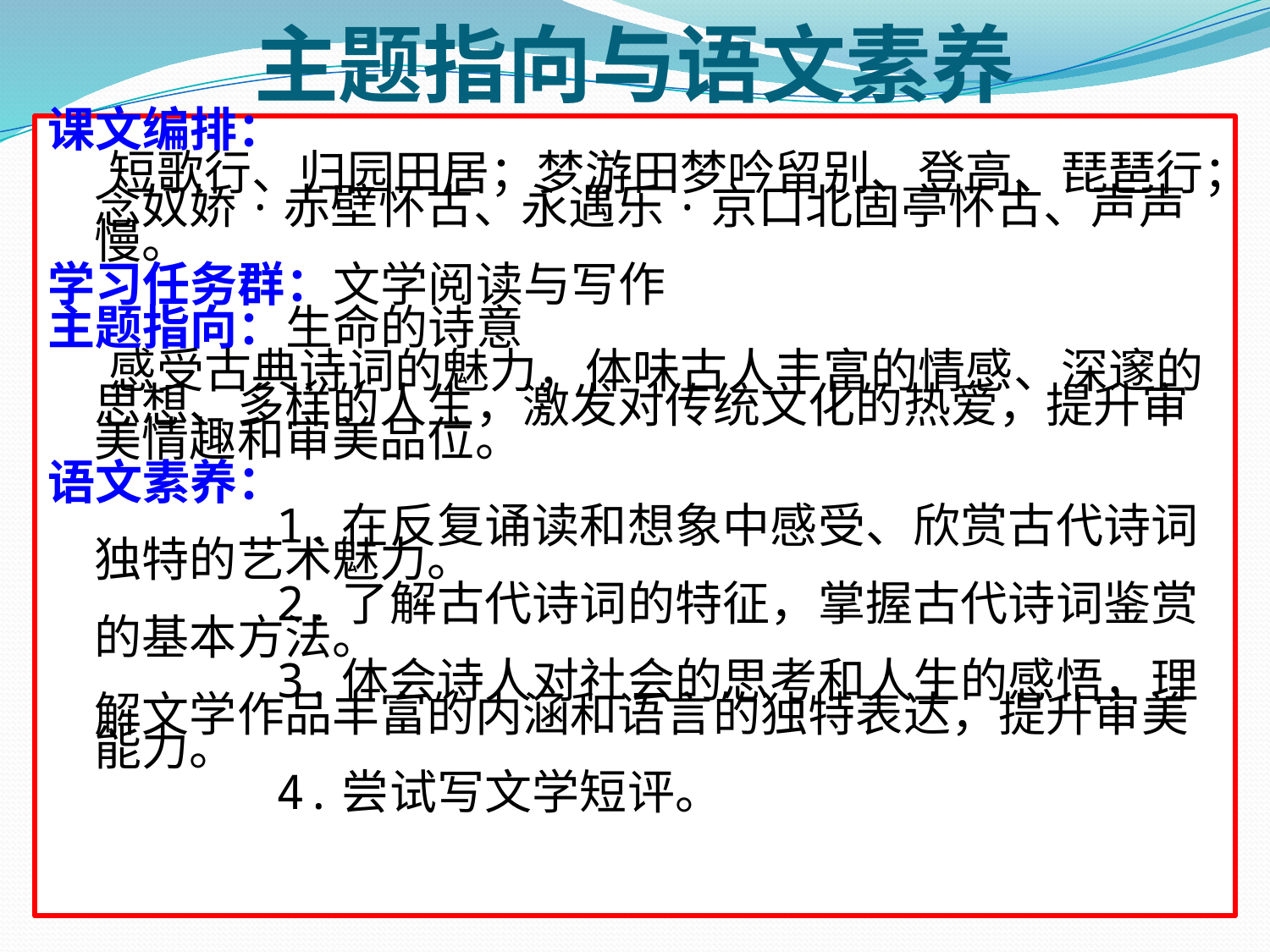

# 主题指向与语文素养
课文编排：
     短歌行、归园田居；梦游田梦吟留别、登高、琵琶行；念奴娇·赤壁怀古、永遇乐·京口北固亭怀古、声声慢。
学习任务群：文学阅读与写作
主题指向：生命的诗意
     感受古典诗词的魅力，体味古人丰富的情感、深邃的思想、多样的人生，激发对传统文化的热爱，提升审美情趣和审美品位。
语文素养：
        1.在反复诵读和想象中感受、欣赏古代诗词独特的艺术魅力。
        2.了解古代诗词的特征，掌握古代诗词鉴赏的基本方法。
        3.体会诗人对社会的思考和人生的感悟，理解文学作品丰富的内涵和语言的独特表达，提升审美能力。
        4.尝试写文学短评。